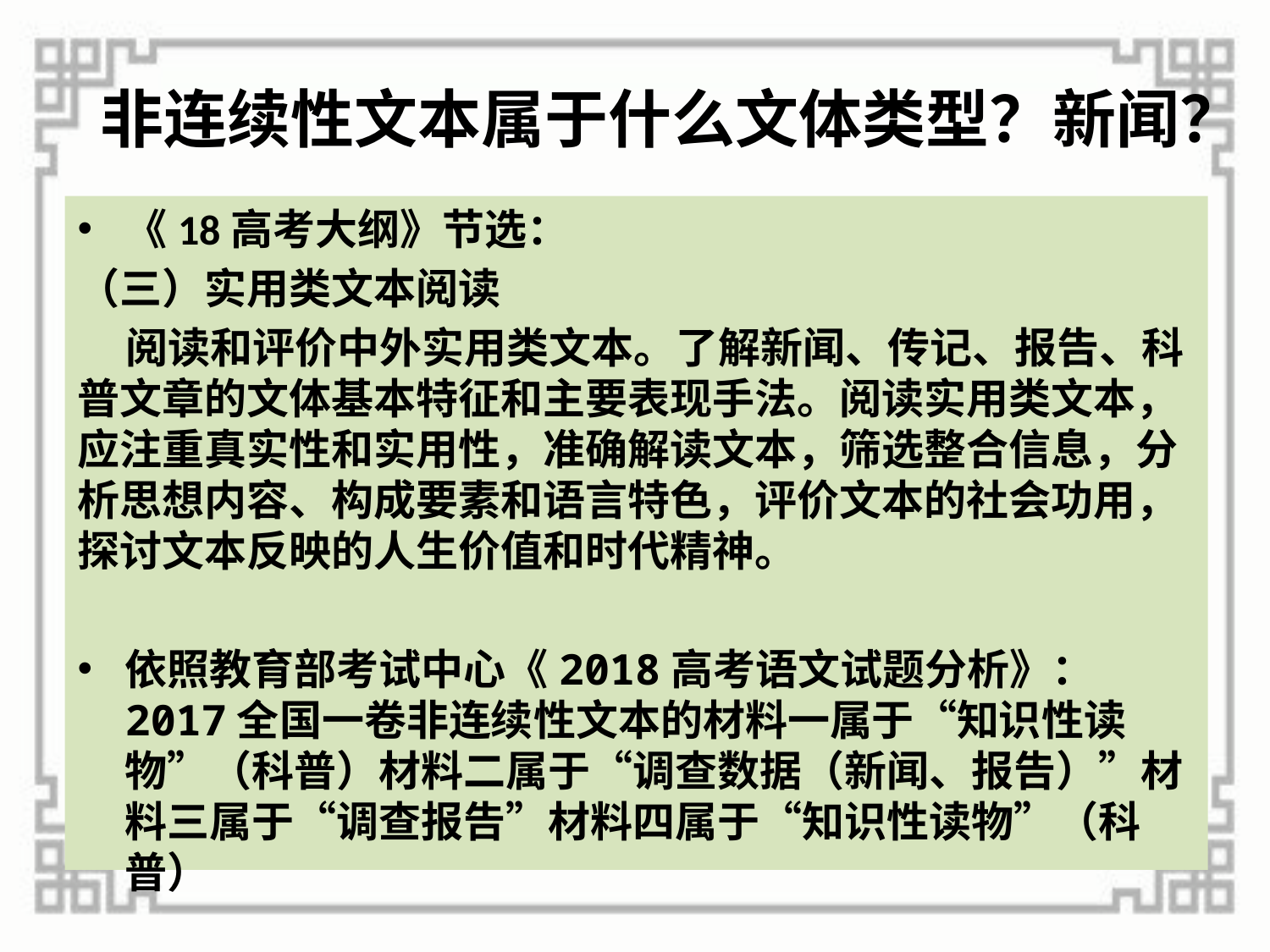

# 非连续性文本属于什么文体类型？新闻？
《18高考大纲》节选：
（三）实用类文本阅读
    阅读和评价中外实用类文本。了解新闻、传记、报告、科普文章的文体基本特征和主要表现手法。阅读实用类文本，应注重真实性和实用性，准确解读文本，筛选整合信息，分析思想内容、构成要素和语言特色，评价文本的社会功用，探讨文本反映的人生价值和时代精神。

依照教育部考试中心《2018高考语文试题分析》：2017全国一卷非连续性文本的材料一属于“知识性读物”（科普）材料二属于“调查数据（新闻、报告）”材料三属于“调查报告”材料四属于“知识性读物”（科普）